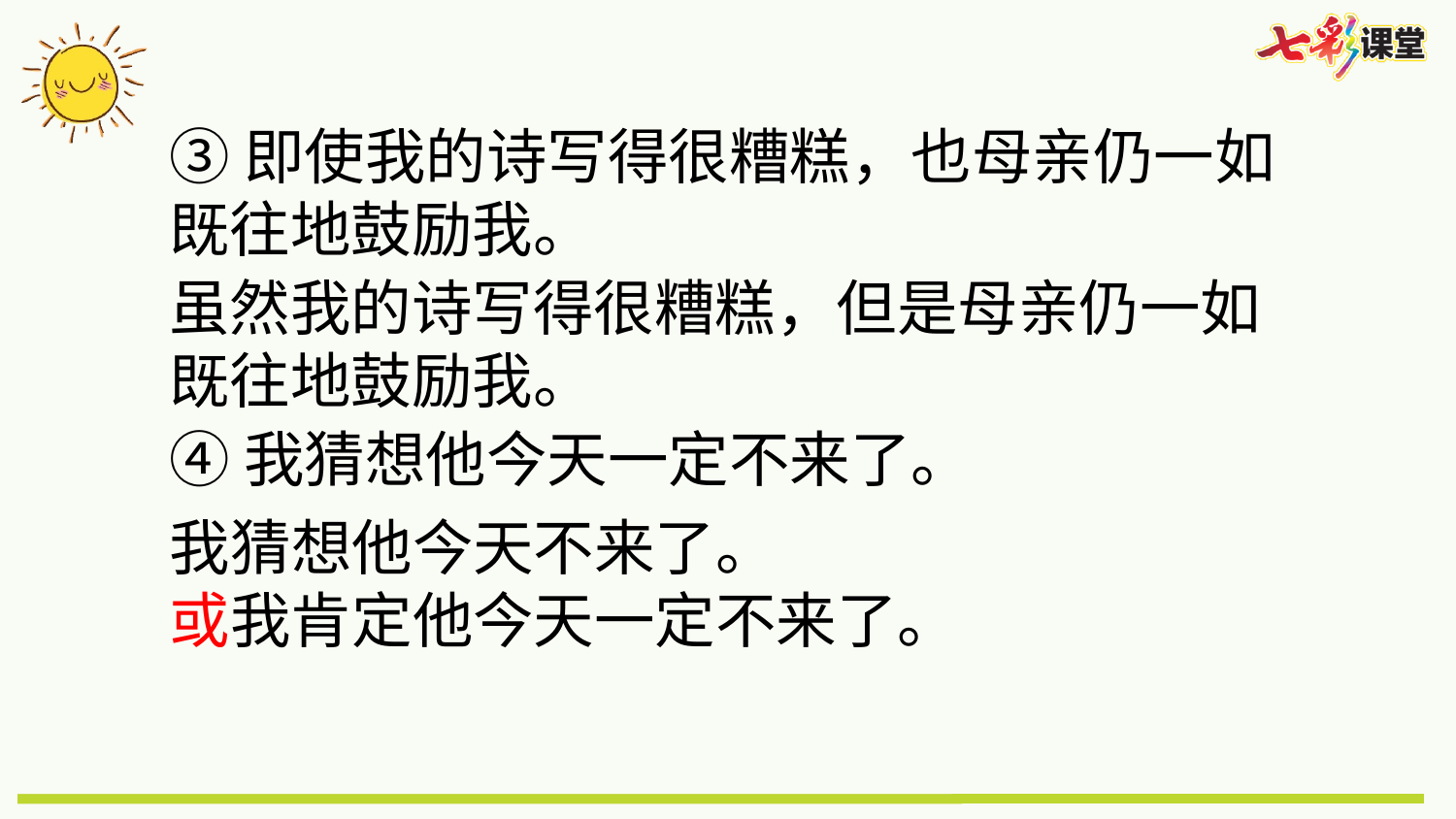

③即使我的诗写得很糟糕，也母亲仍一如既往地鼓励我。
虽然我的诗写得很糟糕，但是母亲仍一如既往地鼓励我。
④我猜想他今天一定不来了。
我猜想他今天不来了。
或我肯定他今天一定不来了。